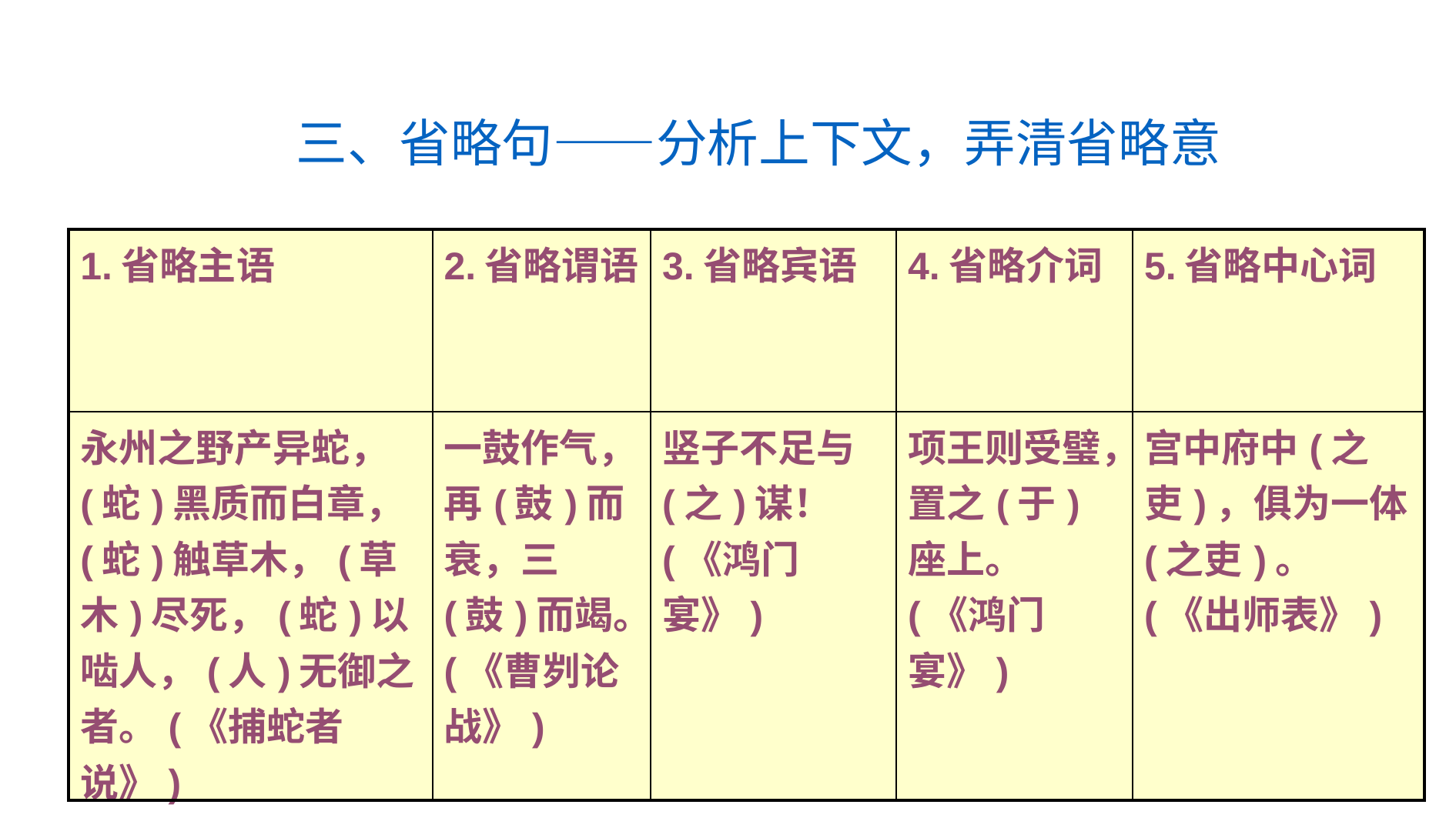

三、省略句——分析上下文，弄清省略意
| 1.省略主语 | 2.省略谓语 | 3.省略宾语 | 4.省略介词 | 5.省略中心词 |
| --- | --- | --- | --- | --- |
| 永州之野产异蛇，(蛇)黑质而白章，(蛇)触草木，(草木)尽死，(蛇)以啮人，(人)无御之者。(《捕蛇者说》) | 一鼓作气，再(鼓)而衰，三(鼓)而竭。(《曹刿论战》) | 竖子不足与(之)谋！(《鸿门宴》) | 项王则受璧，置之(于)座上。(《鸿门宴》) | 宫中府中(之吏)，俱为一体(之吏)。(《出师表》) |